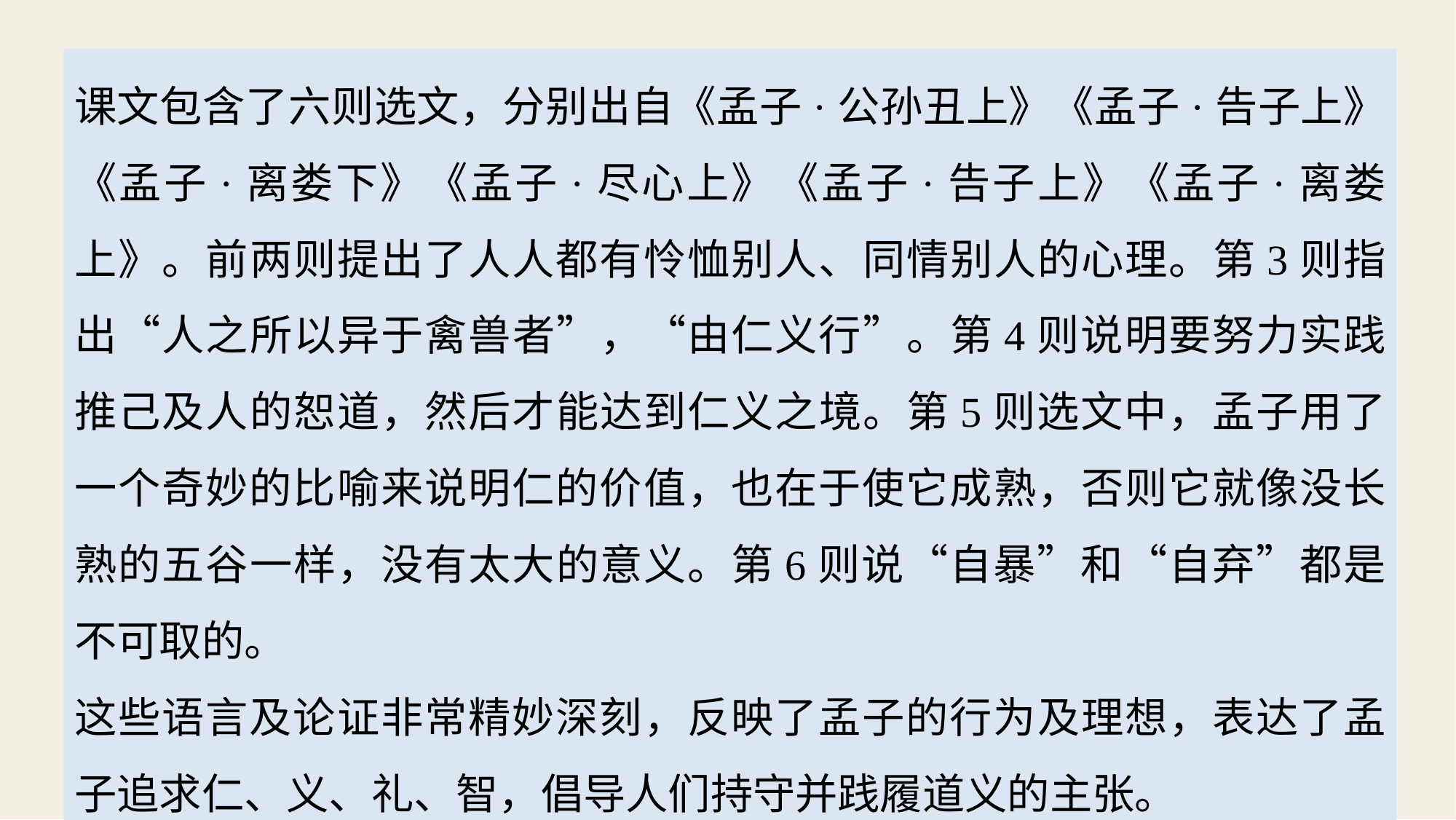

课文包含了六则选文，分别出自《孟子·公孙丑上》《孟子·告子上》《孟子·离娄下》《孟子·尽心上》《孟子·告子上》《孟子·离娄上》。前两则提出了人人都有怜恤别人、同情别人的心理。第3则指出“人之所以异于禽兽者”，“由仁义行”。第4则说明要努力实践推己及人的恕道，然后才能达到仁义之境。第5则选文中，孟子用了一个奇妙的比喻来说明仁的价值，也在于使它成熟，否则它就像没长熟的五谷一样，没有太大的意义。第6则说“自暴”和“自弃”都是不可取的。
这些语言及论证非常精妙深刻，反映了孟子的行为及理想，表达了孟子追求仁、义、礼、智，倡导人们持守并践履道义的主张。